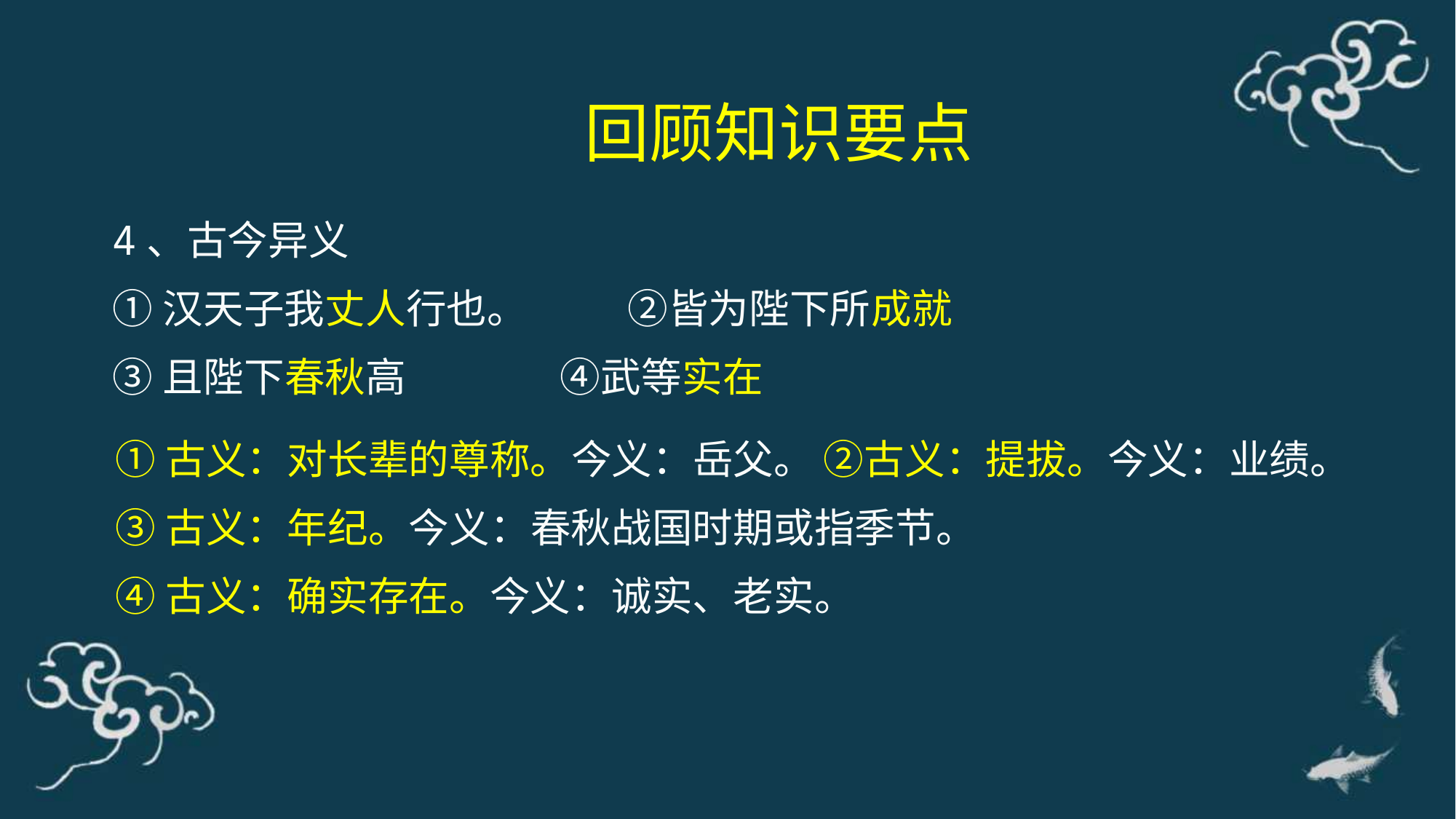

回顾知识要点
4、古今异义
①汉天子我丈人行也。           ②皆为陛下所成就
③且陛下春秋高                 ④武等实在
①古义：对长辈的尊称。今义：岳父。 ②古义：提拔。今义：业绩。
③古义：年纪。今义：春秋战国时期或指季节。
④古义：确实存在。今义：诚实、老实。